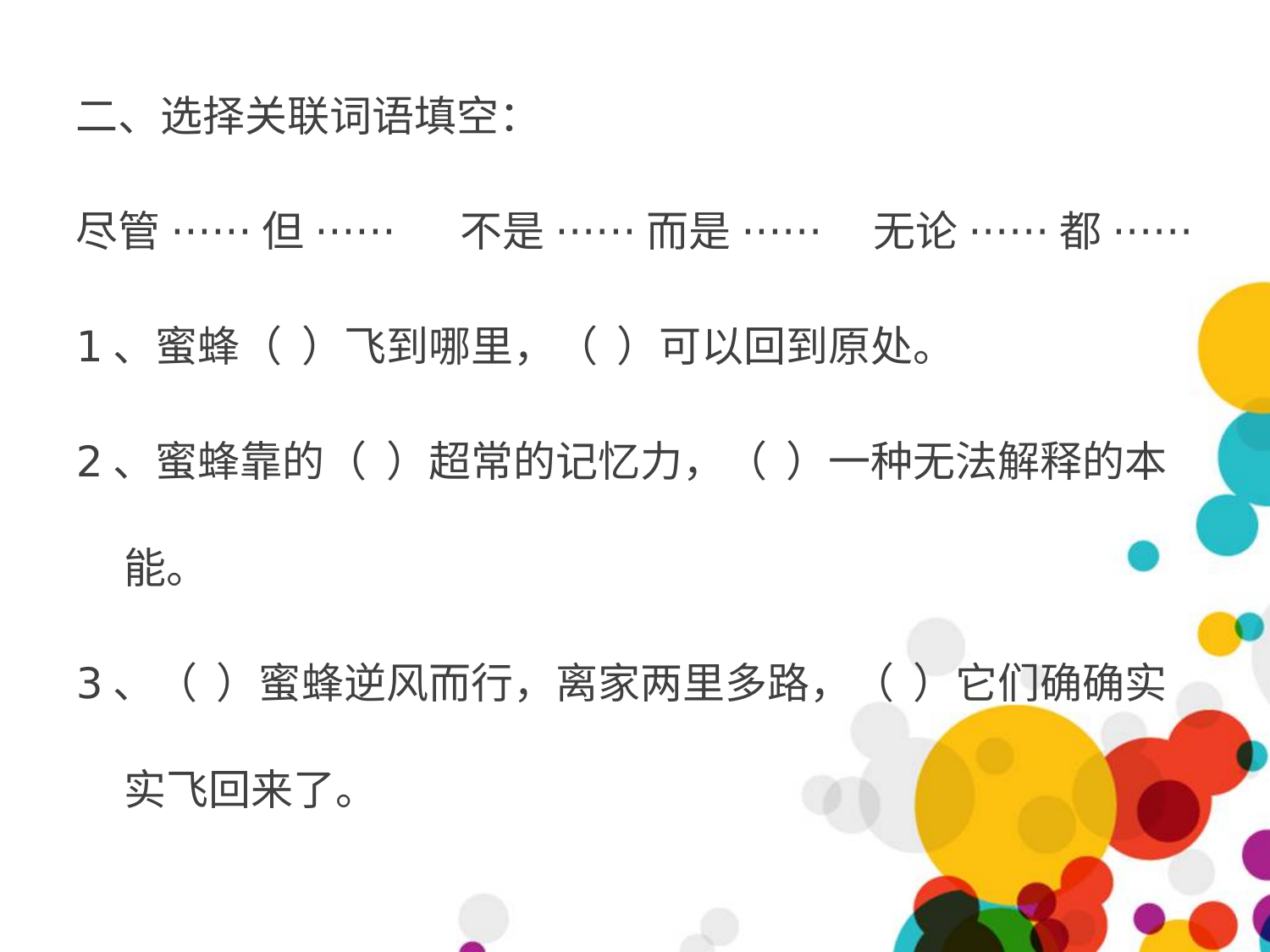

二、选择关联词语填空：
尽管······但······    不是······而是······   无论······都······
1、蜜蜂（  ）飞到哪里，（  ）可以回到原处。
2、蜜蜂靠的（  ）超常的记忆力，（  ）一种无法解释的本能。
3、（  ）蜜蜂逆风而行，离家两里多路，（  ）它们确确实实飞回来了。